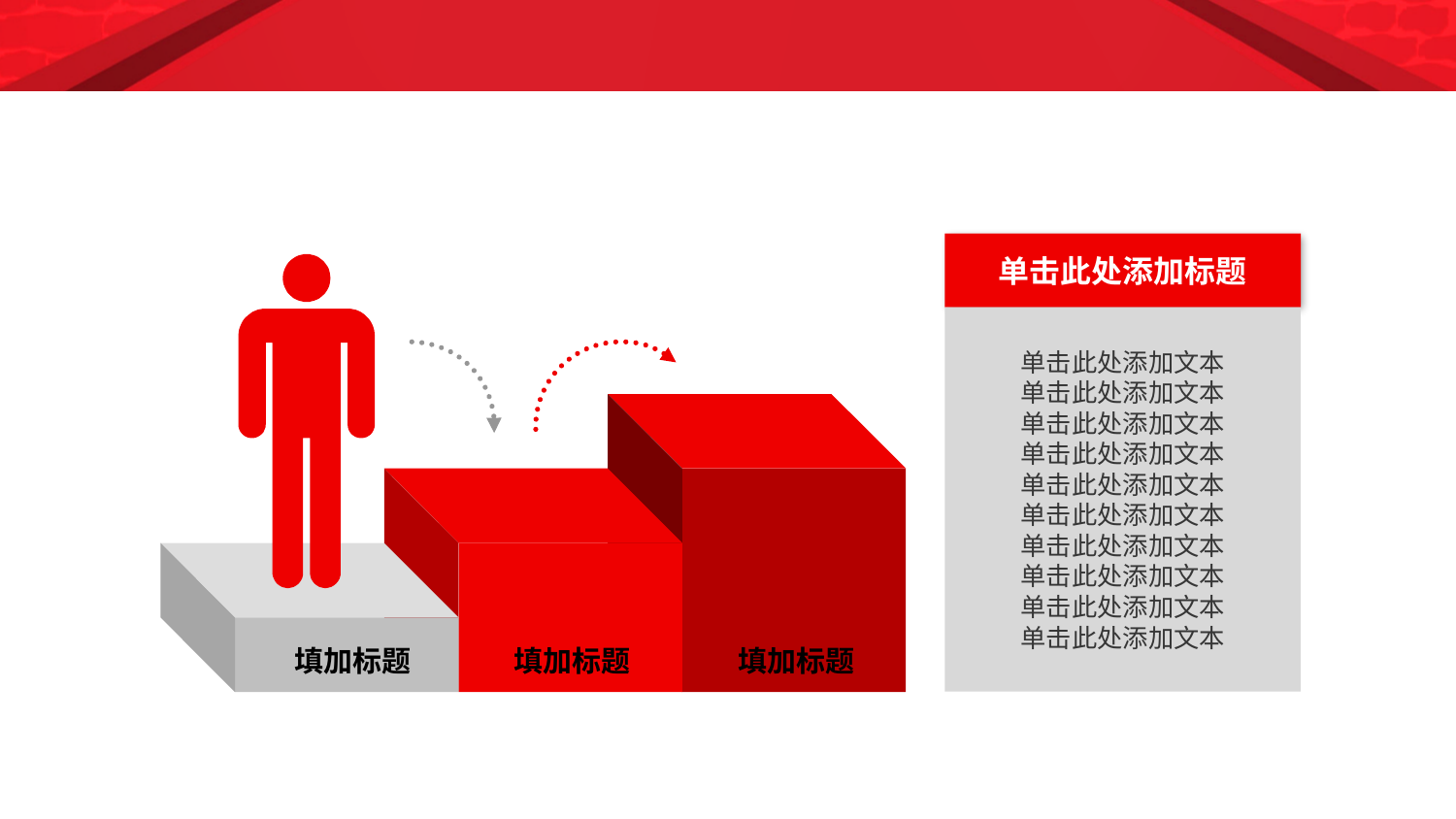

单击此处添加标题
单击此处添加文本
单击此处添加文本
单击此处添加文本
单击此处添加文本
单击此处添加文本
单击此处添加文本
单击此处添加文本
单击此处添加文本
单击此处添加文本
单击此处添加文本

填加标题

 填加标题

   填加标题